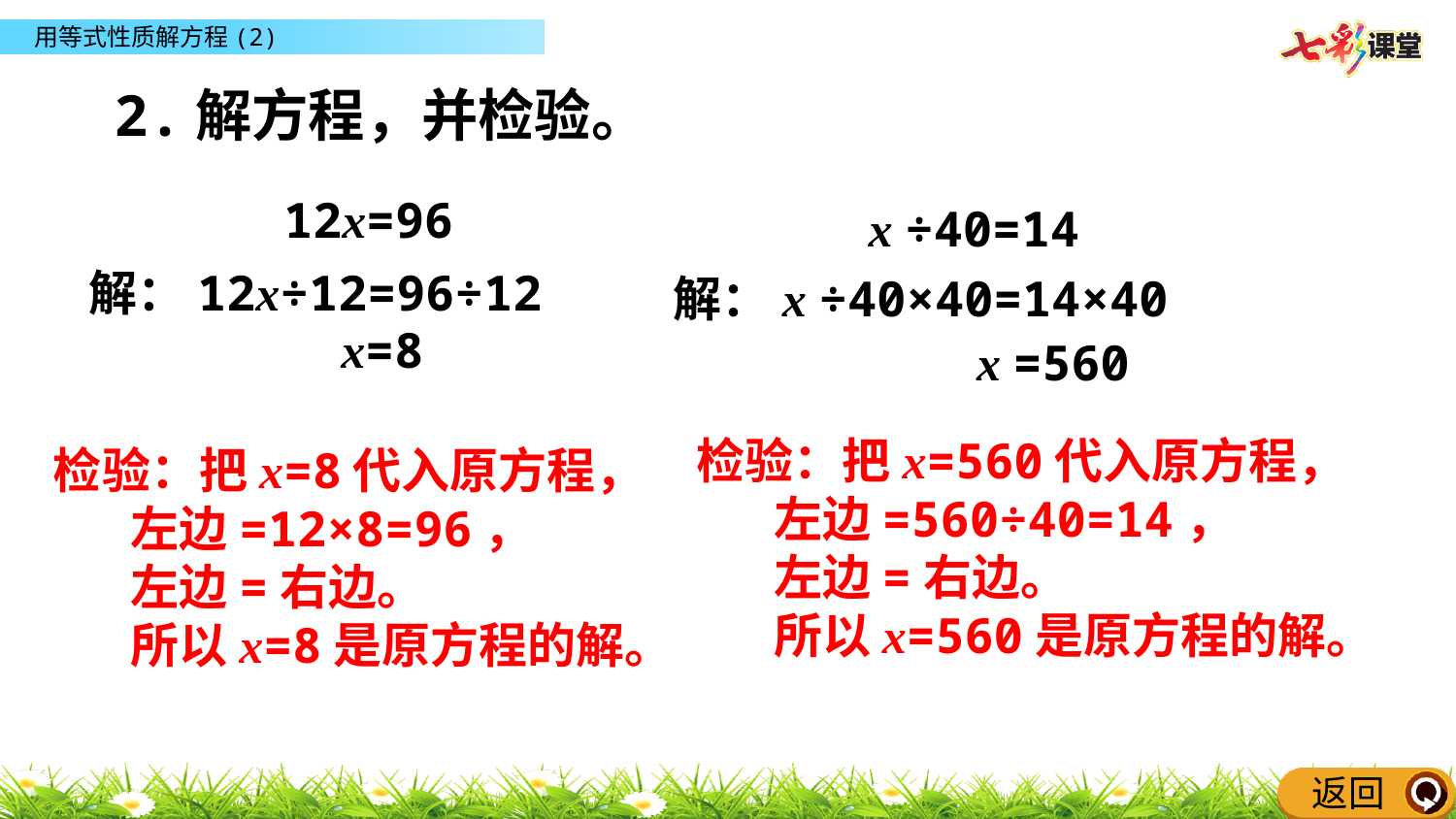

同步练习

2.解方程，并检验。
12x=96
x ÷40=14
解：12x÷12=96÷12
解：x ÷40×40=14×40
x=8
x =560
检验：把x=560代入原方程，
      左边=560÷40=14，
      左边=右边。
      所以x=560是原方程的解。
检验：把x=8代入原方程，
      左边=12×8=96，
      左边=右边。
      所以x=8是原方程的解。